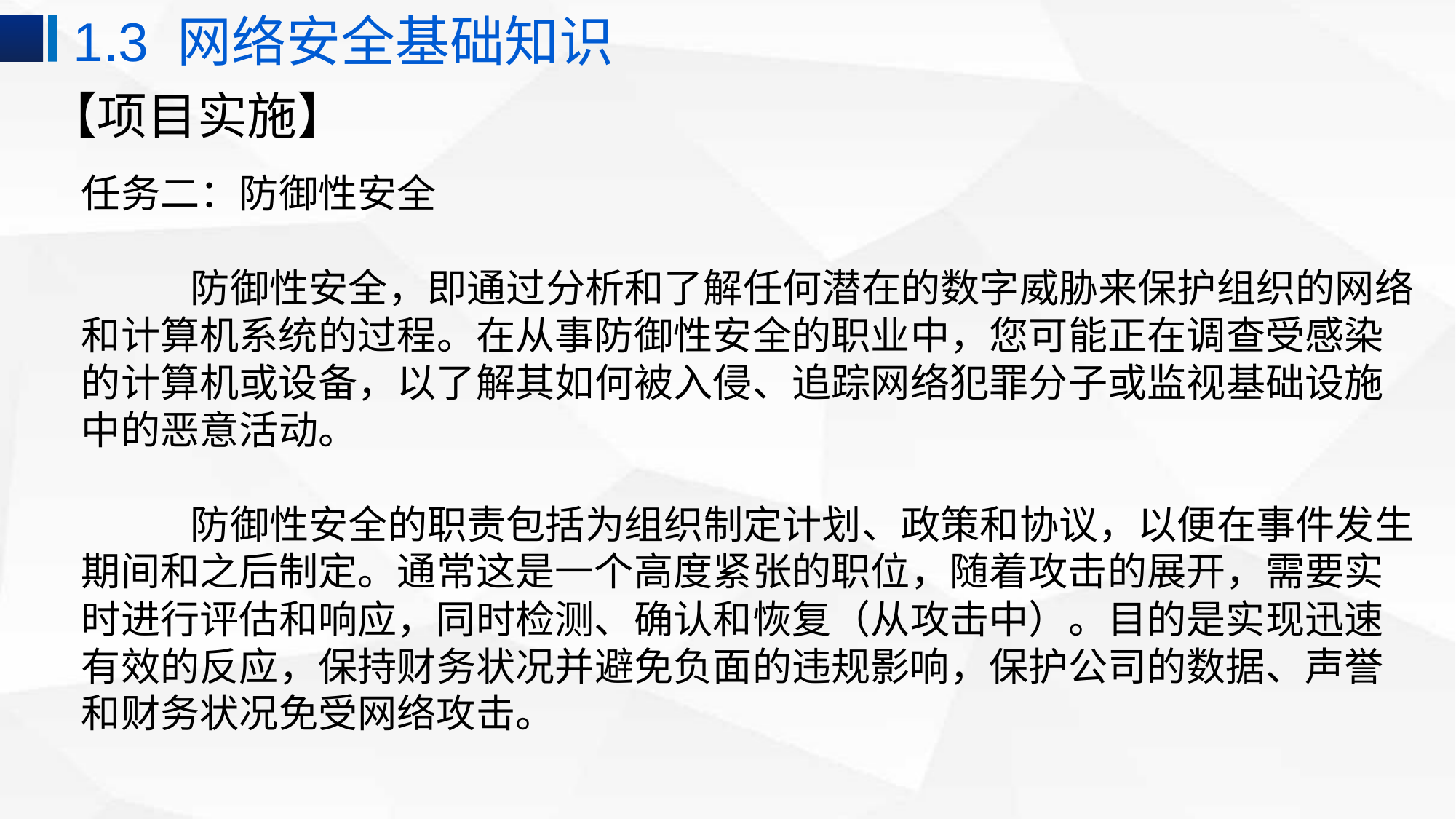

1.3 网络安全基础知识

# 【项目实施】
任务二：防御性安全

	防御性安全，即通过分析和了解任何潜在的数字威胁来保护组织的网络和计算机系统的过程。在从事防御性安全的职业中，您可能正在调查受感染的计算机或设备，以了解其如何被入侵、追踪网络犯罪分子或监视基础设施中的恶意活动。

	防御性安全的职责包括为组织制定计划、政策和协议，以便在事件发生期间和之后制定。通常这是一个高度紧张的职位，随着攻击的展开，需要实时进行评估和响应，同时检测、确认和恢复（从攻击中）。目的是实现迅速有效的反应，保持财务状况并避免负面的违规影响，保护公司的数据、声誉和财务状况免受网络攻击。